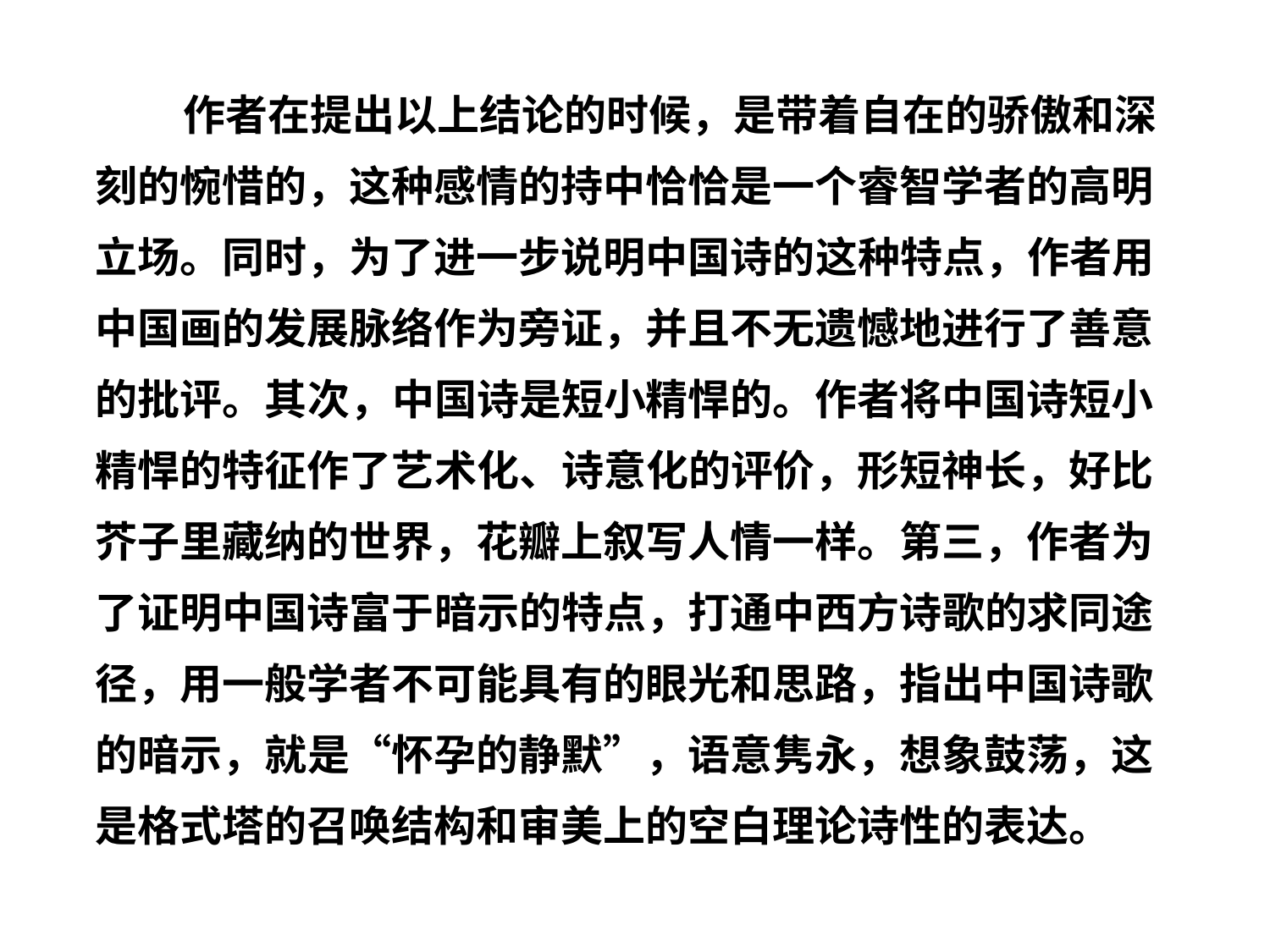

作者在提出以上结论的时候，是带着自在的骄傲和深刻的惋惜的，这种感情的持中恰恰是一个睿智学者的高明立场。同时，为了进一步说明中国诗的这种特点，作者用中国画的发展脉络作为旁证，并且不无遗憾地进行了善意的批评。其次，中国诗是短小精悍的。作者将中国诗短小精悍的特征作了艺术化、诗意化的评价，形短神长，好比芥子里藏纳的世界，花瓣上叙写人情一样。第三，作者为了证明中国诗富于暗示的特点，打通中西方诗歌的求同途径，用一般学者不可能具有的眼光和思路，指出中国诗歌的暗示，就是“怀孕的静默”，语意隽永，想象鼓荡，这是格式塔的召唤结构和审美上的空白理论诗性的表达。